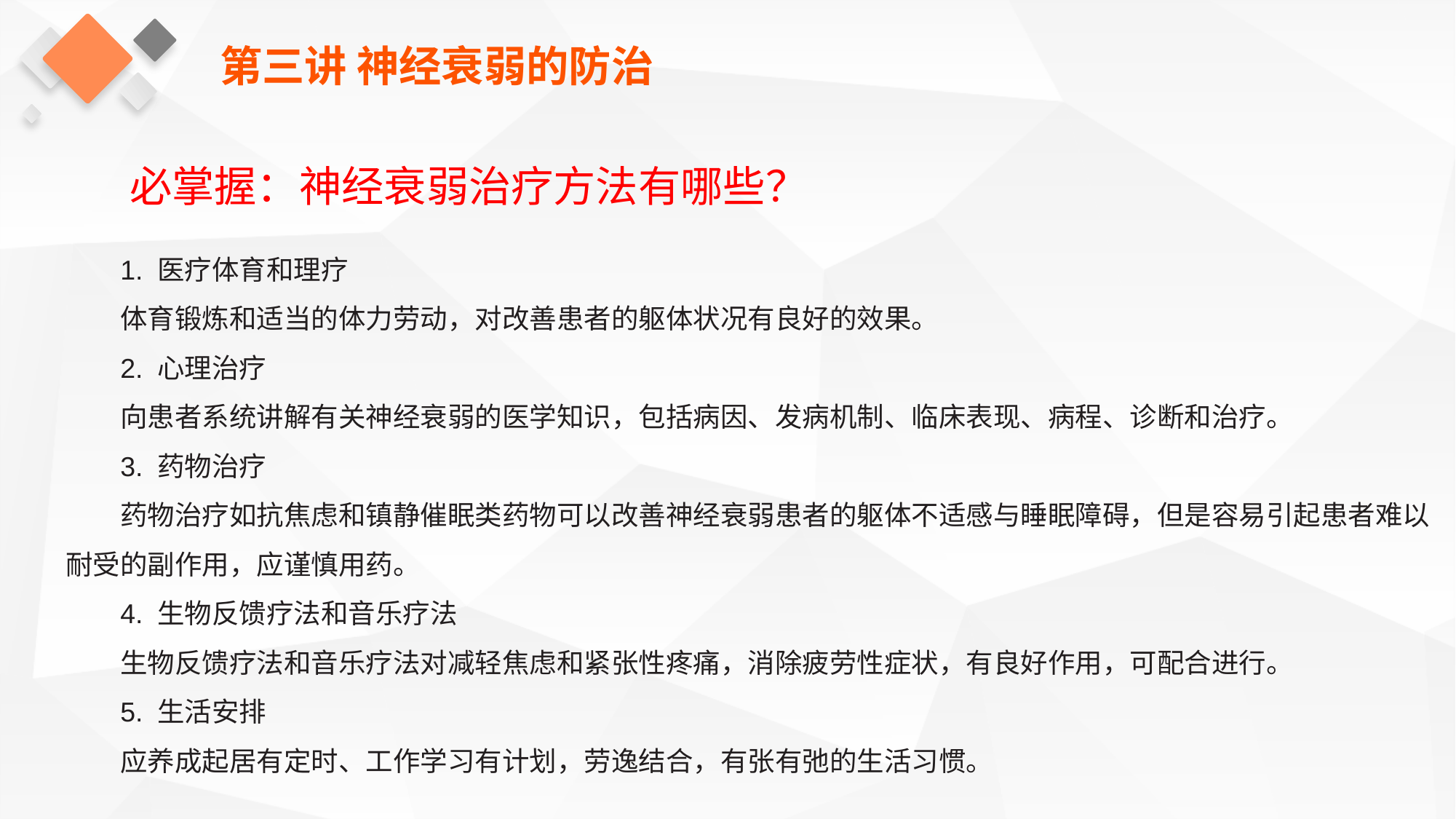

第三讲 神经衰弱的防治
必掌握：神经衰弱治疗方法有哪些？
1. 医疗体育和理疗
体育锻炼和适当的体力劳动，对改善患者的躯体状况有良好的效果。
2. 心理治疗
向患者系统讲解有关神经衰弱的医学知识，包括病因、发病机制、临床表现、病程、诊断和治疗。
3. 药物治疗
药物治疗如抗焦虑和镇静催眠类药物可以改善神经衰弱患者的躯体不适感与睡眠障碍，但是容易引起患者难以耐受的副作用，应谨慎用药。
4. 生物反馈疗法和音乐疗法
生物反馈疗法和音乐疗法对减轻焦虑和紧张性疼痛，消除疲劳性症状，有良好作用，可配合进行。
5. 生活安排
应养成起居有定时、工作学习有计划，劳逸结合，有张有弛的生活习惯。